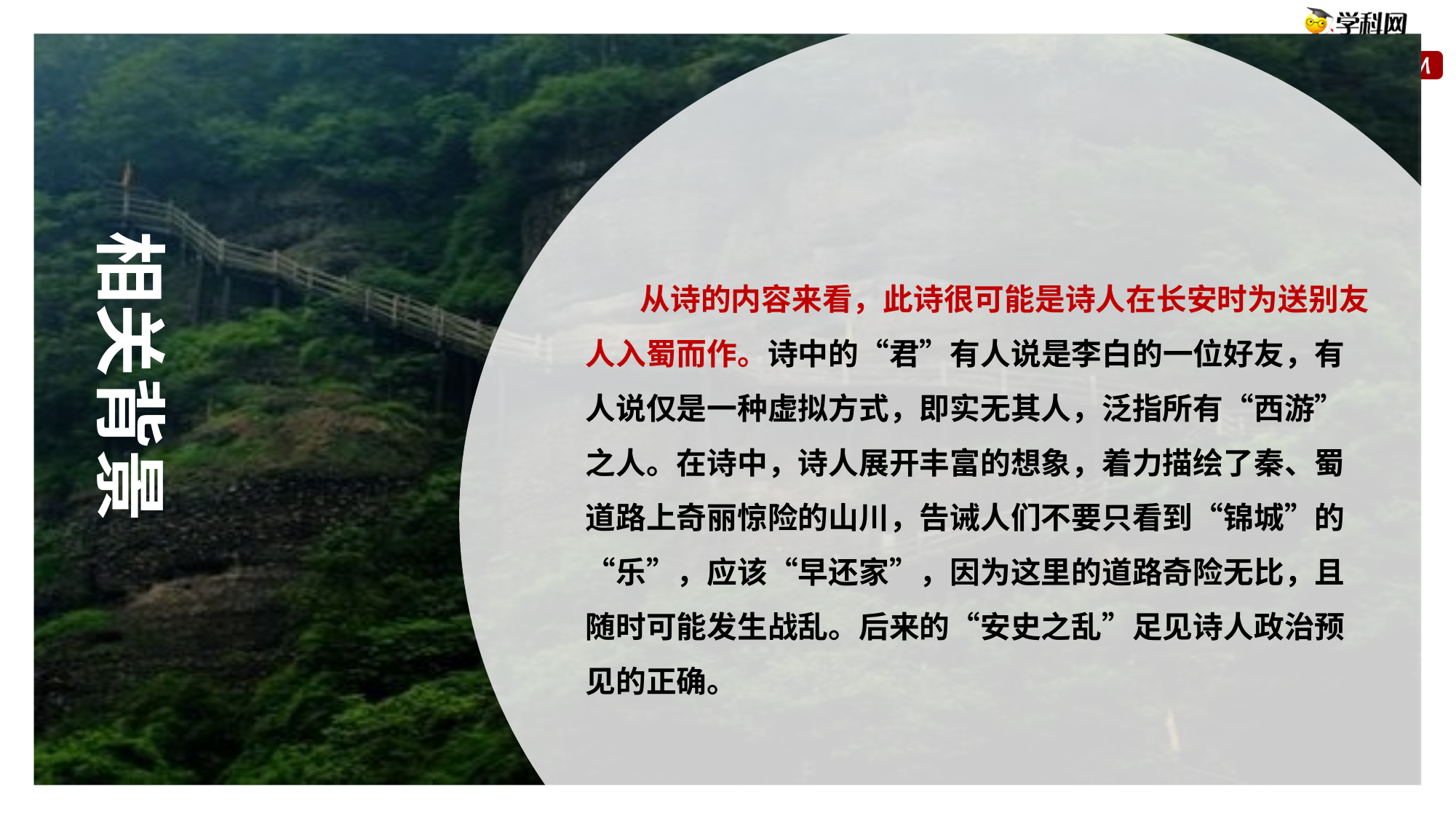

相关背景

从诗的内容来看，此诗很可能是诗人在长安时为送别友人入蜀而作。诗中的“君”有人说是李白的一位好友，有人说仅是一种虚拟方式，即实无其人，泛指所有“西游”之人。在诗中，诗人展开丰富的想象，着力描绘了秦、蜀道路上奇丽惊险的山川，告诫人们不要只看到“锦城”的“乐”，应该“早还家”，因为这里的道路奇险无比，且随时可能发生战乱。后来的“安史之乱”足见诗人政治预见的正确。